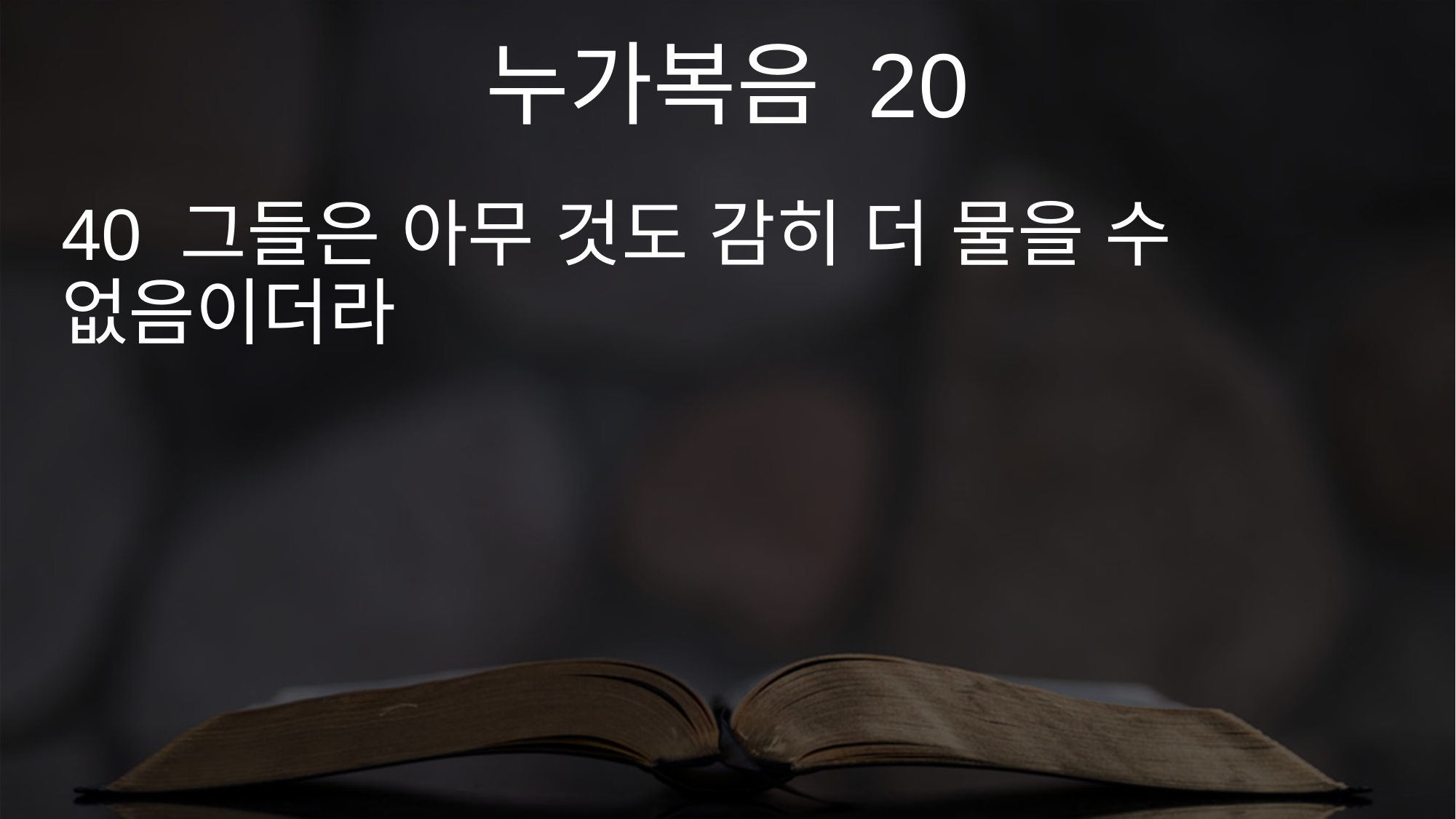

누가복음 20
40 그들은 아무 것도 감히 더 물을 수 없음이더라